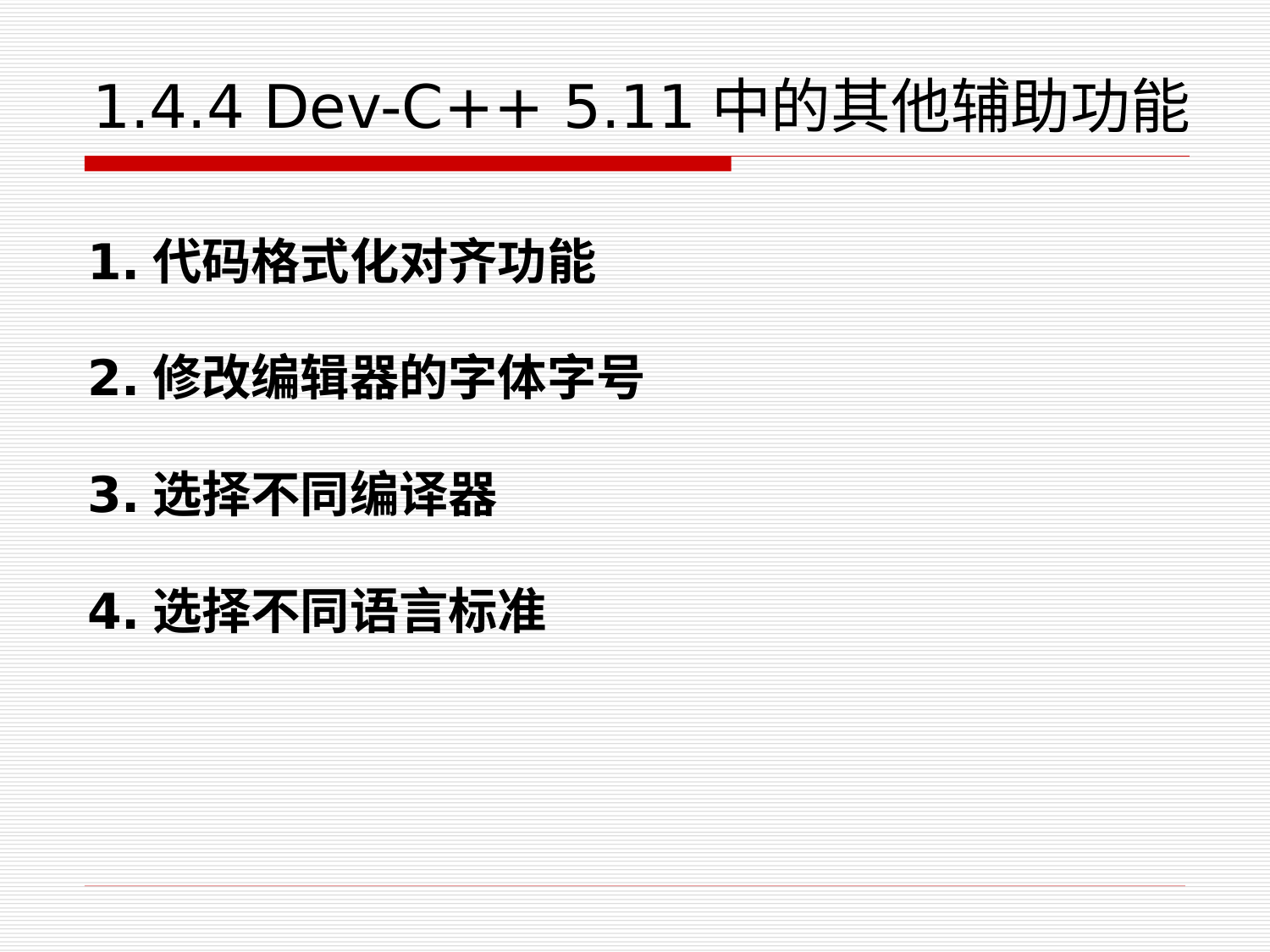

# 1.4.4 Dev-C++ 5.11中的其他辅助功能
1.代码格式化对齐功能
2.修改编辑器的字体字号
3.选择不同编译器
4.选择不同语言标准